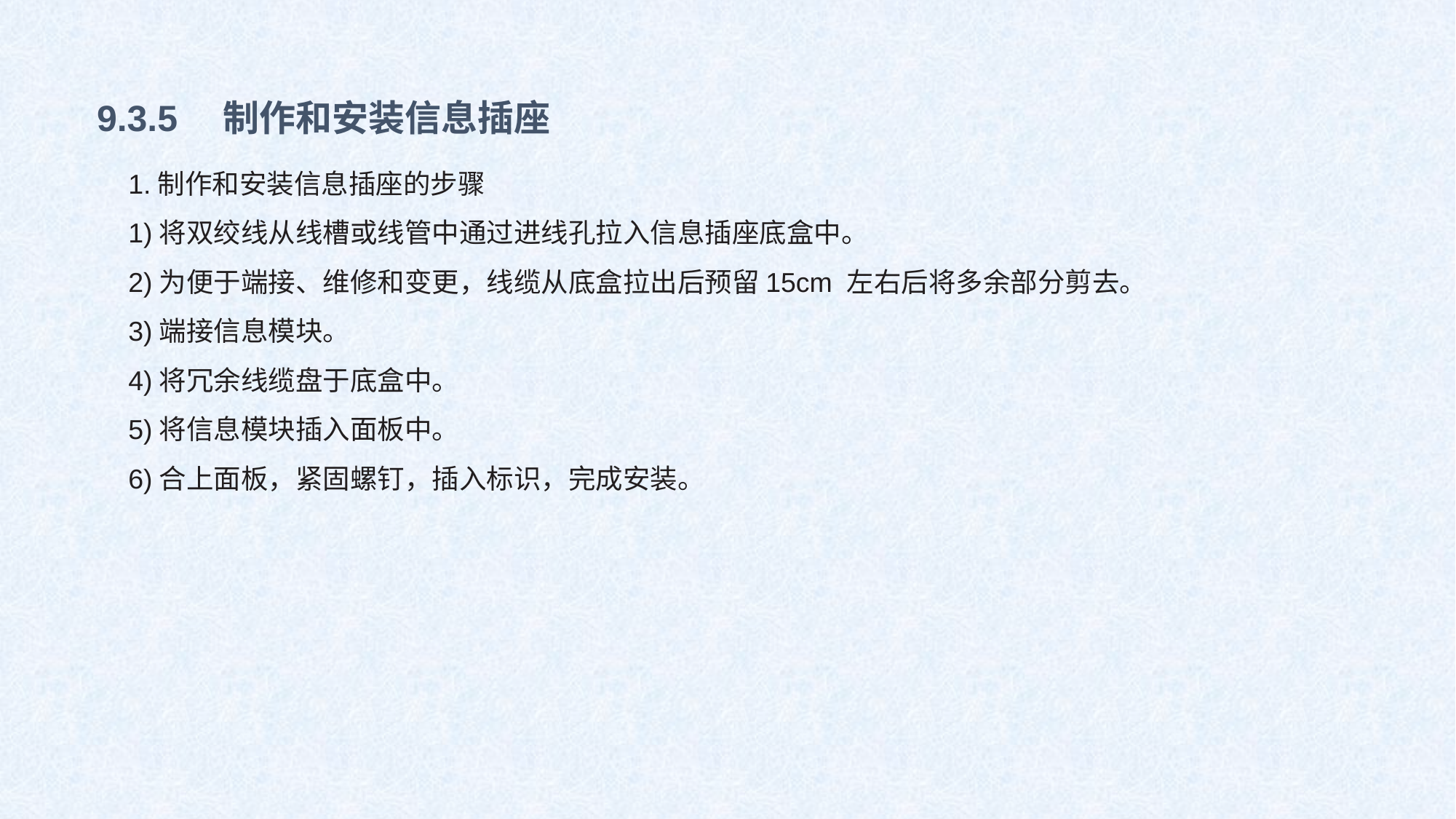

9.3.5　制作和安装信息插座
1.制作和安装信息插座的步骤
1)将双绞线从线槽或线管中通过进线孔拉入信息插座底盒中。
2)为便于端接、维修和变更，线缆从底盒拉出后预留15cm 左右后将多余部分剪去。
3)端接信息模块。
4)将冗余线缆盘于底盒中。
5)将信息模块插入面板中。
6)合上面板，紧固螺钉，插入标识，完成安装。